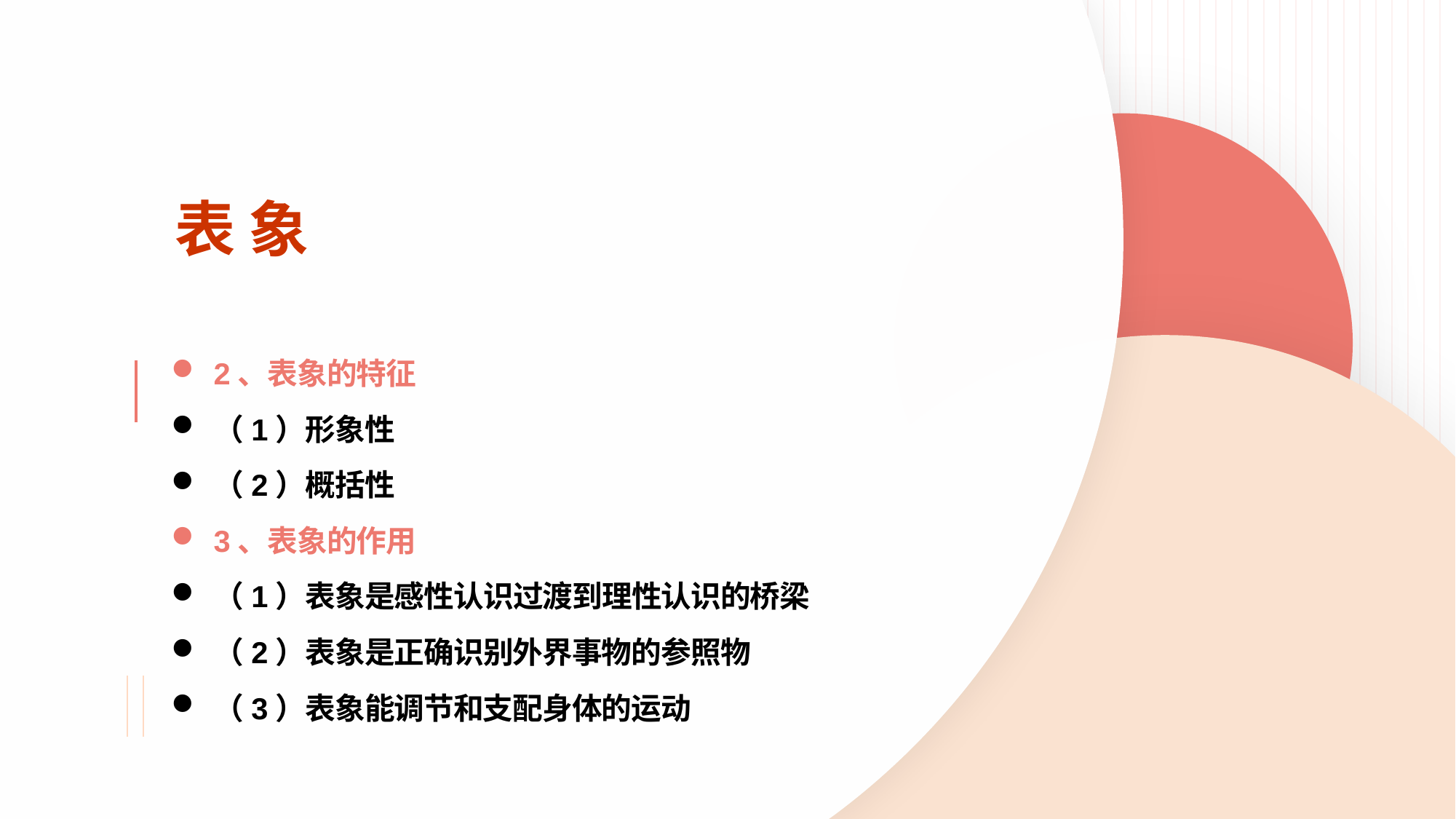

表 象

2、表象的特征
（1）形象性
（2）概括性
3、表象的作用
（1）表象是感性认识过渡到理性认识的桥梁
（2）表象是正确识别外界事物的参照物
（3）表象能调节和支配身体的运动